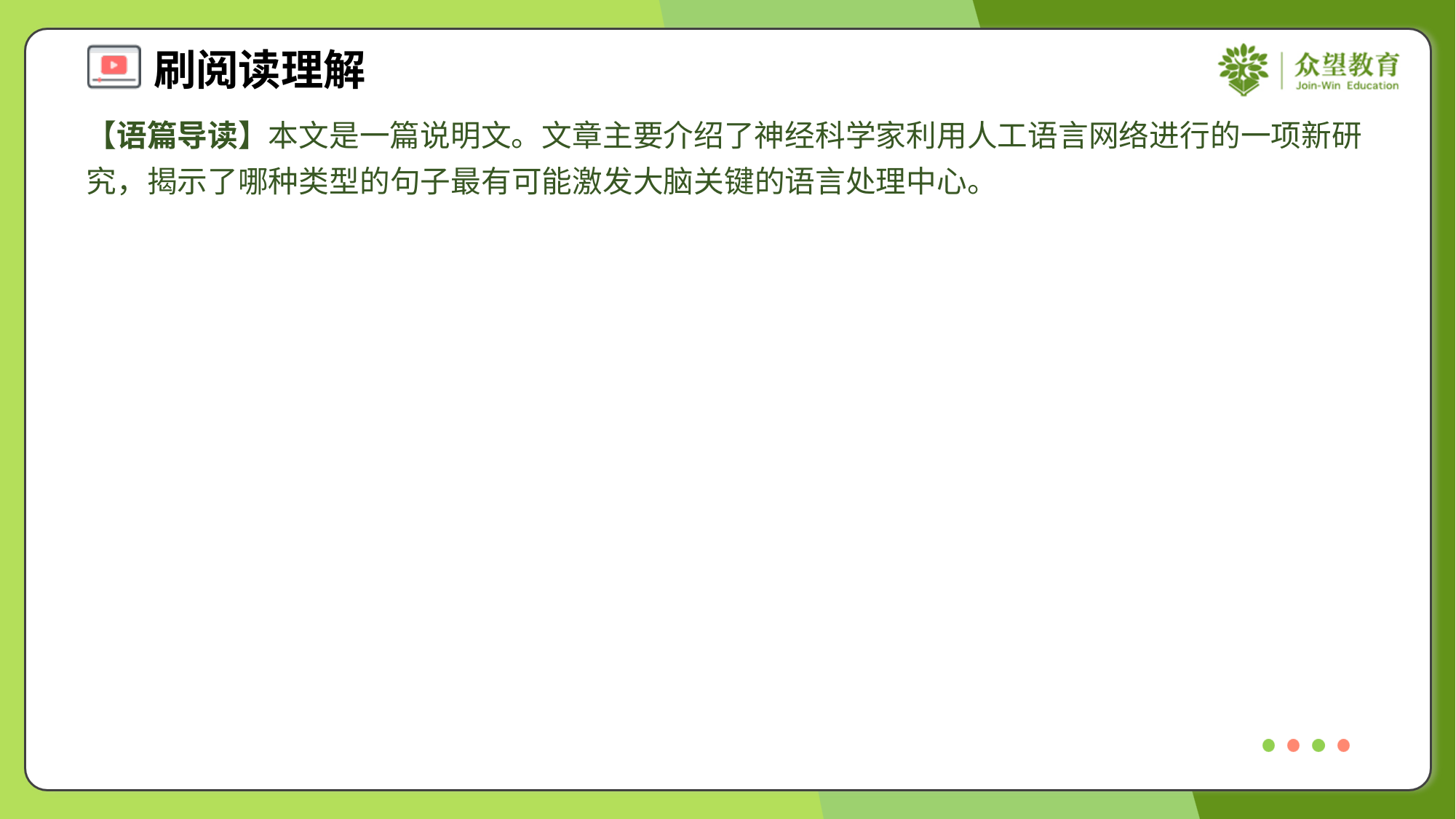

【语篇导读】本文是一篇说明文。文章主要介绍了神经科学家利用人工语言网络进行的一项新研究，揭示了哪种类型的句子最有可能激发大脑关键的语言处理中心。